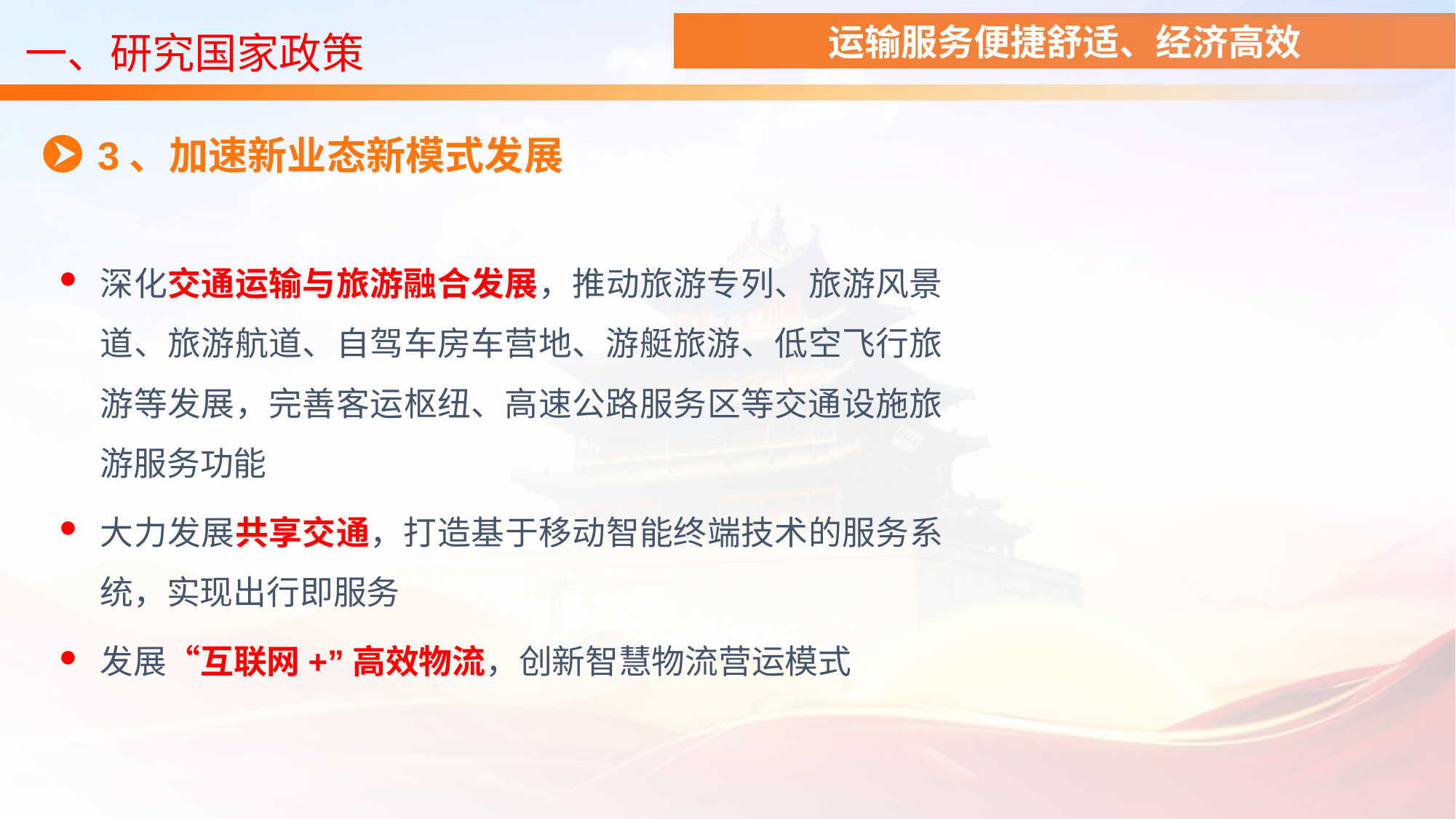

运输服务便捷舒适、经济高效
一、研究国家政策

3、加速新业态新模式发展

深化交通运输与旅游融合发展，推动旅游专列、旅游风景道、旅游航道、自驾车房车营地、游艇旅游、低空飞行旅游等发展，完善客运枢纽、高速公路服务区等交通设施旅游服务功能
大力发展共享交通，打造基于移动智能终端技术的服务系统，实现出行即服务
发展“互联网+”高效物流，创新智慧物流营运模式